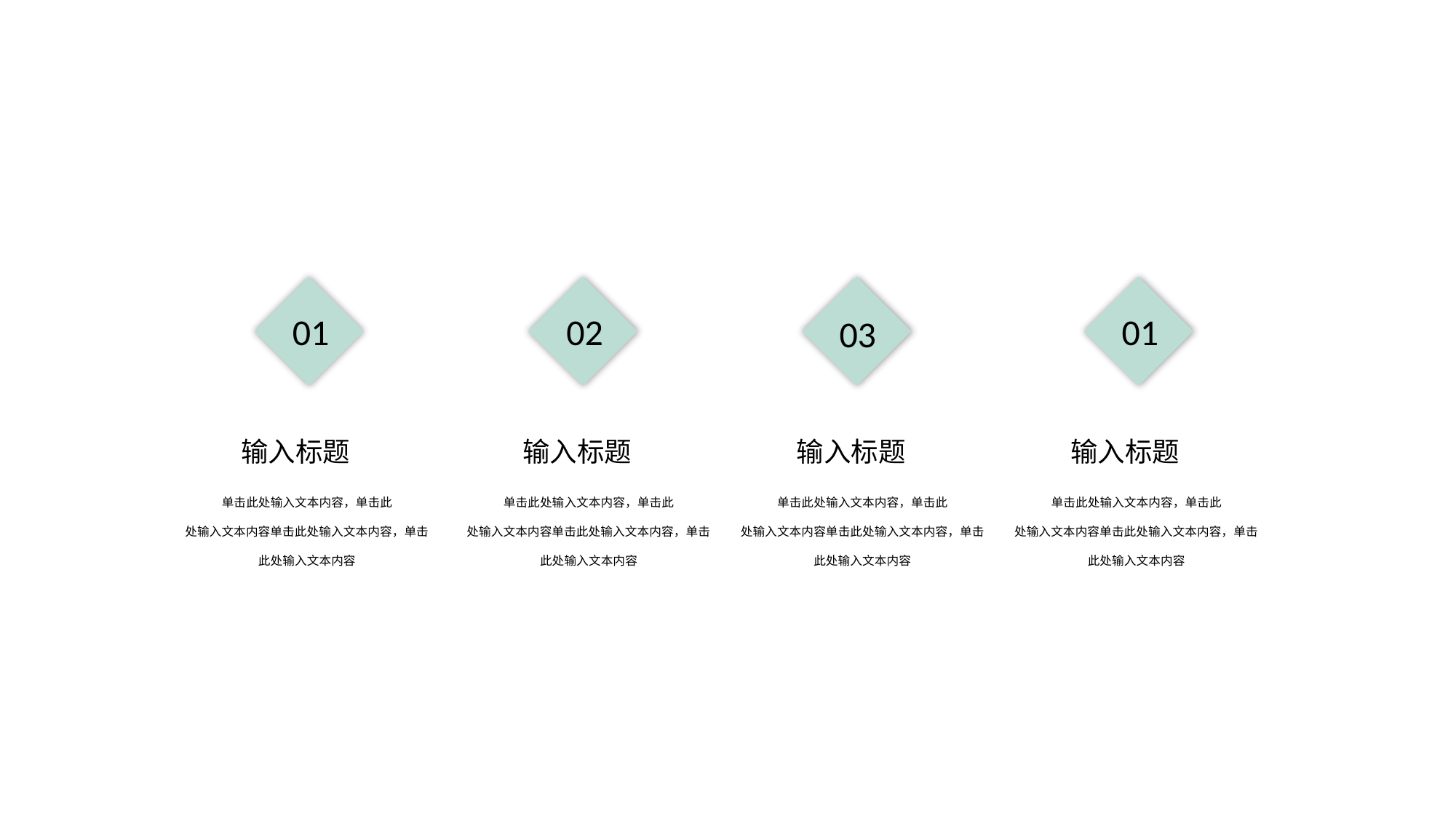

01
02
01
03
输入标题
输入标题
输入标题
输入标题
单击此处输入文本内容，单击此
处输入文本内容单击此处输入文本内容，单击此处输入文本内容
单击此处输入文本内容，单击此
处输入文本内容单击此处输入文本内容，单击此处输入文本内容
单击此处输入文本内容，单击此
处输入文本内容单击此处输入文本内容，单击此处输入文本内容
单击此处输入文本内容，单击此
处输入文本内容单击此处输入文本内容，单击此处输入文本内容